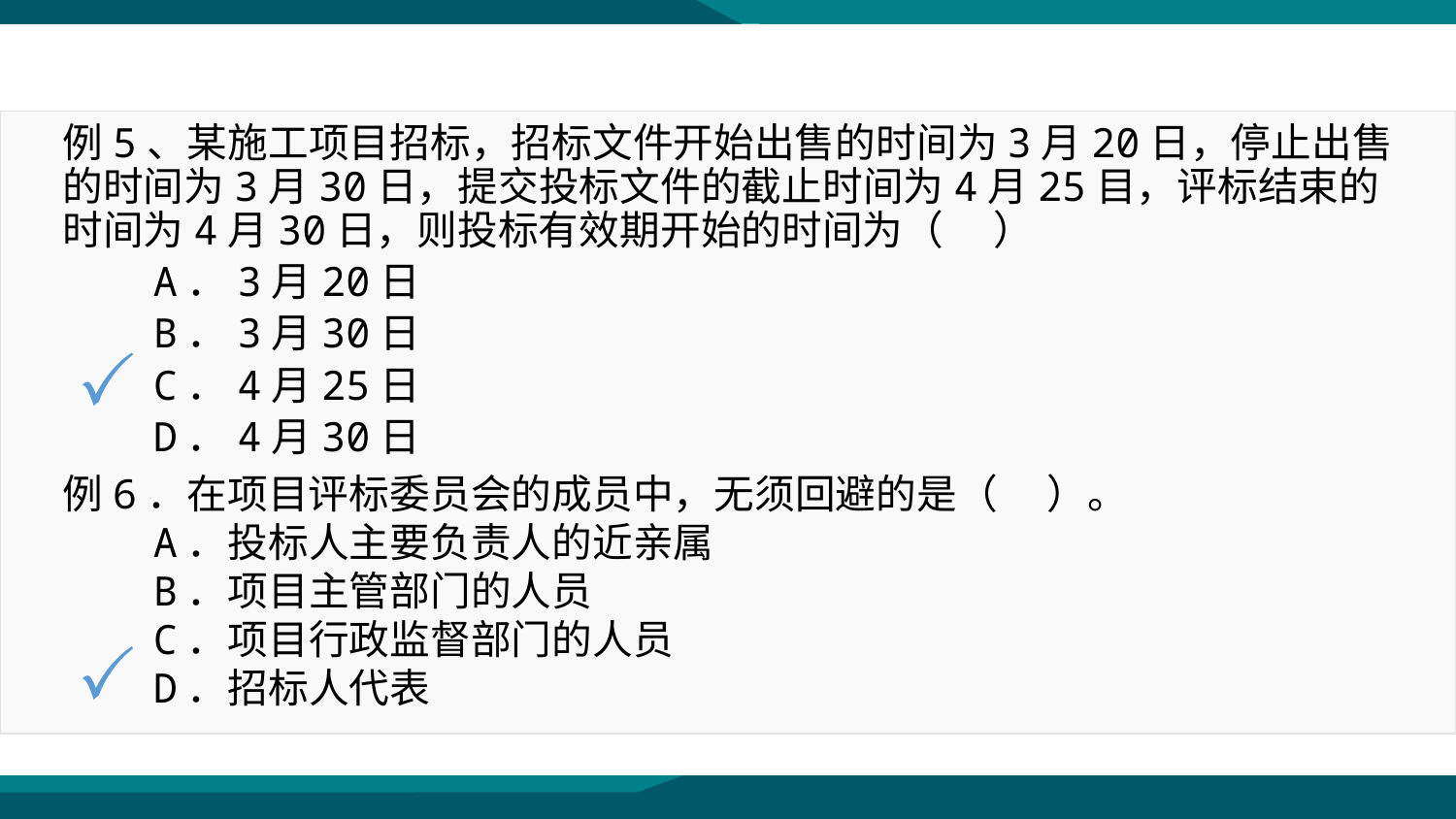

例5、某施工项目招标，招标文件开始出售的时间为3月20日，停止出售的时间为3月30日，提交投标文件的截止时间为4月25目，评标结束的时间为4月30日，则投标有效期开始的时间为（ 　）
　　A．3月20日
　　B．3月30日
　　C．4月25日
　　D．4月30日
例6．在项目评标委员会的成员中，无须回避的是（ 　）。
　　A．投标人主要负责人的近亲属
　　B．项目主管部门的人员
　　C．项目行政监督部门的人员
　　D．招标人代表